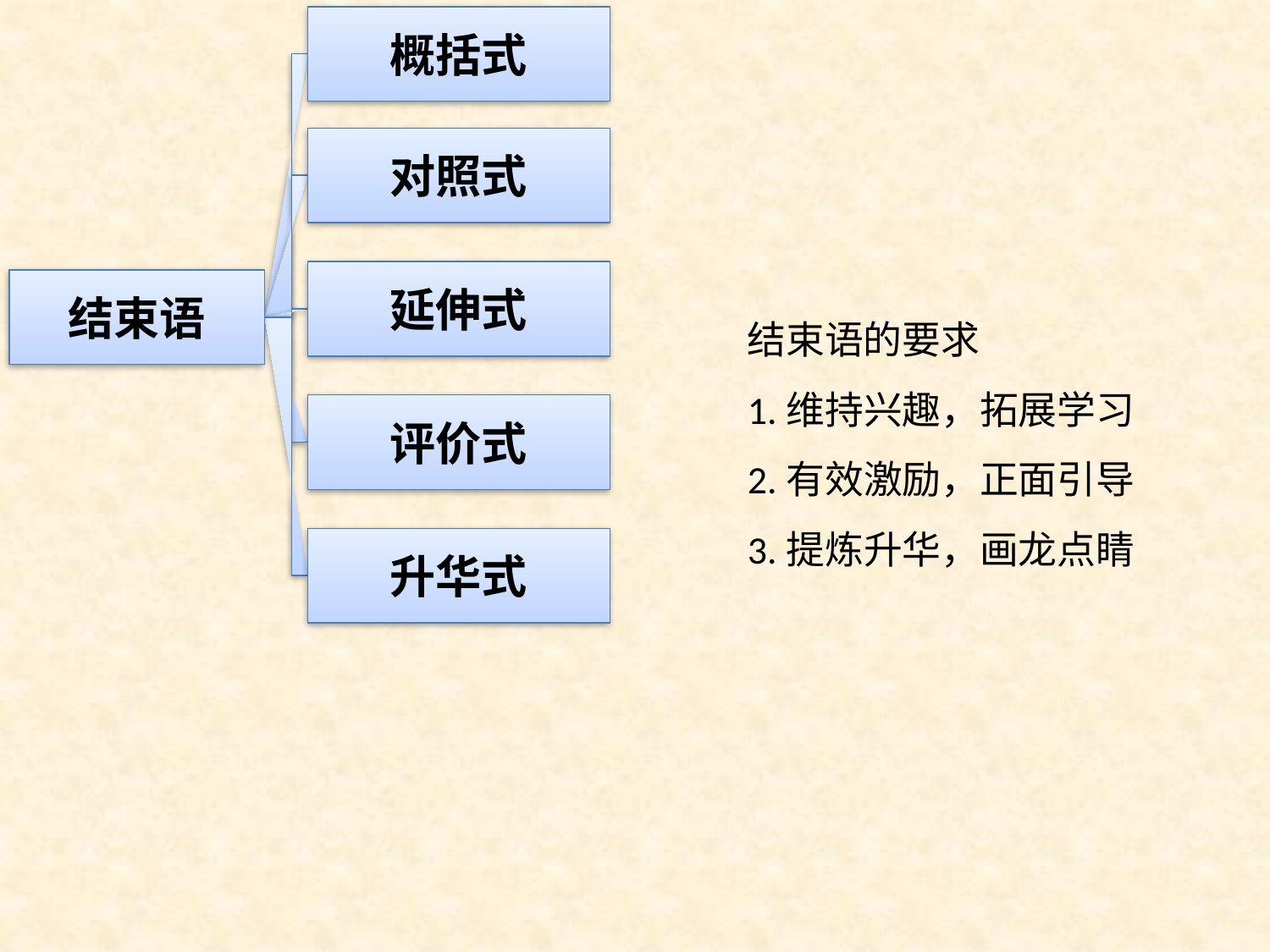

结束语
概括式
对照式
延伸式
评价式
升华式
结束语的要求
1.维持兴趣，拓展学习
2.有效激励，正面引导
3.提炼升华，画龙点睛